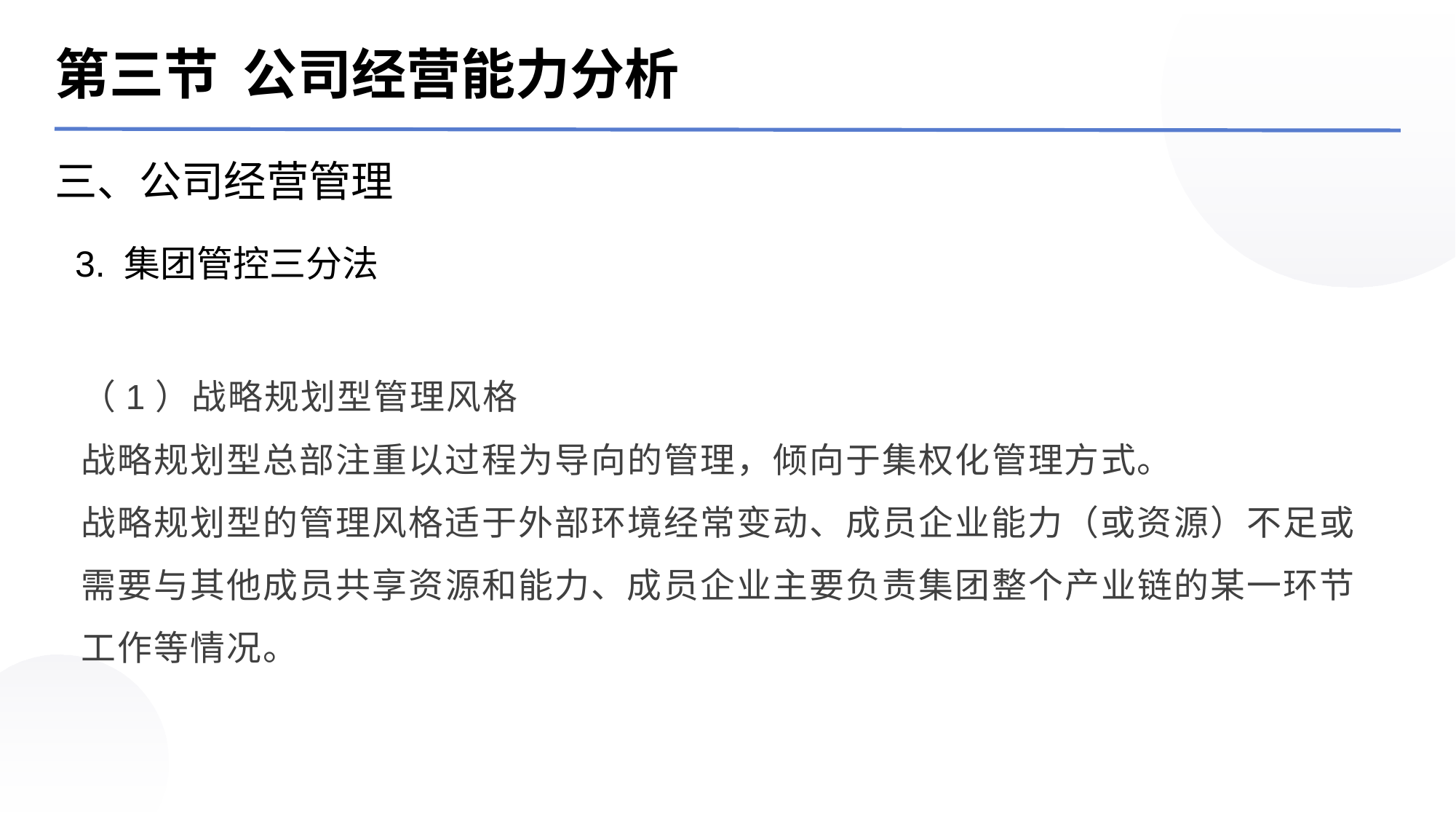

第三节  公司经营能力分析
三、公司经营管理
3. 集团管控三分法
（1）战略规划型管理风格
战略规划型总部注重以过程为导向的管理，倾向于集权化管理方式。
战略规划型的管理风格适于外部环境经常变动、成员企业能力（或资源）不足或需要与其他成员共享资源和能力、成员企业主要负责集团整个产业链的某一环节工作等情况。

62